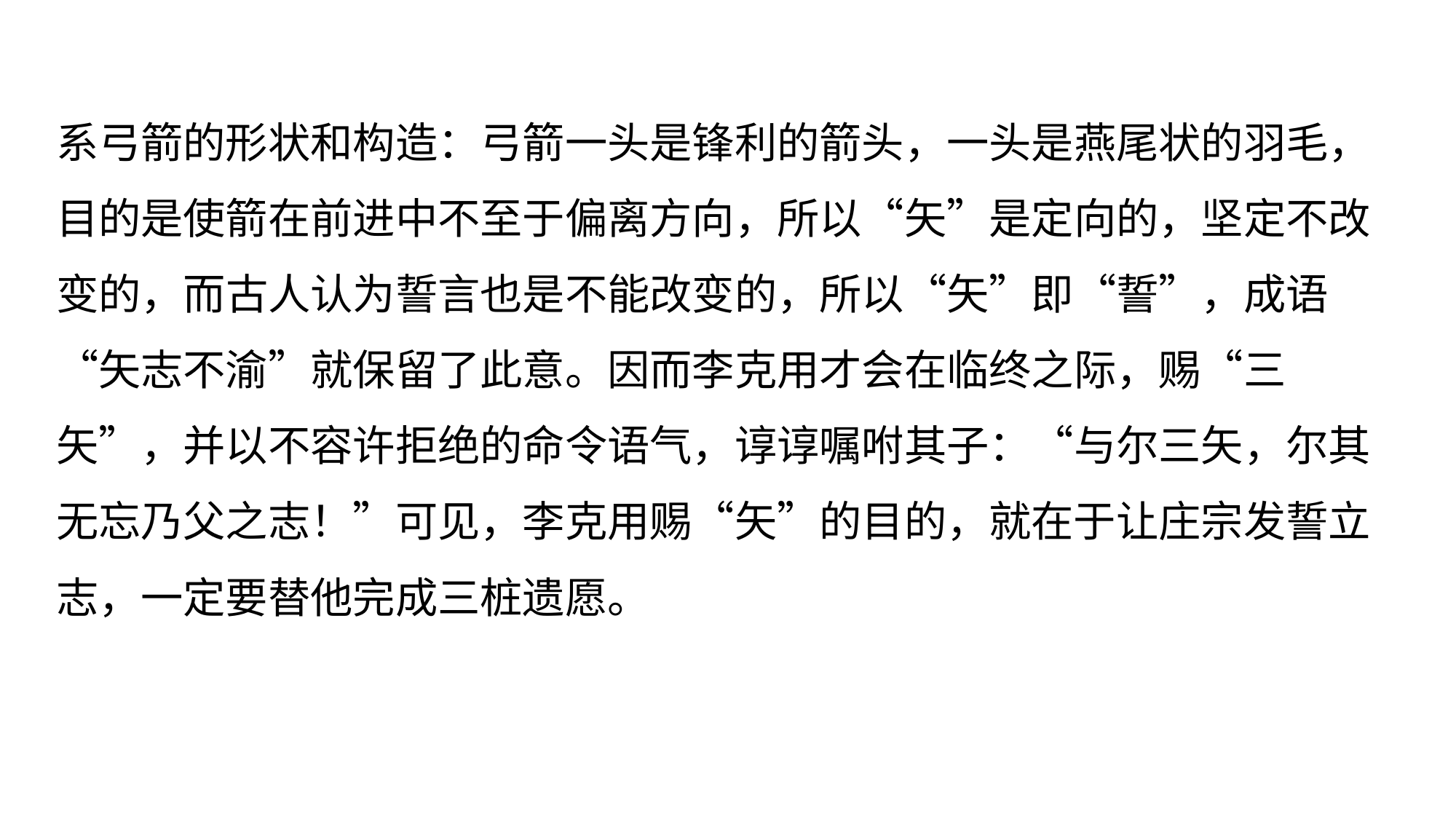

系弓箭的形状和构造：弓箭一头是锋利的箭头，一头是燕尾状的羽毛，目的是使箭在前进中不至于偏离方向，所以“矢”是定向的，坚定不改变的，而古人认为誓言也是不能改变的，所以“矢”即“誓”，成语“矢志不渝”就保留了此意。因而李克用才会在临终之际，赐“三矢”，并以不容许拒绝的命令语气，谆谆嘱咐其子：“与尔三矢，尔其无忘乃父之志！”可见，李克用赐“矢”的目的，就在于让庄宗发誓立志，一定要替他完成三桩遗愿。